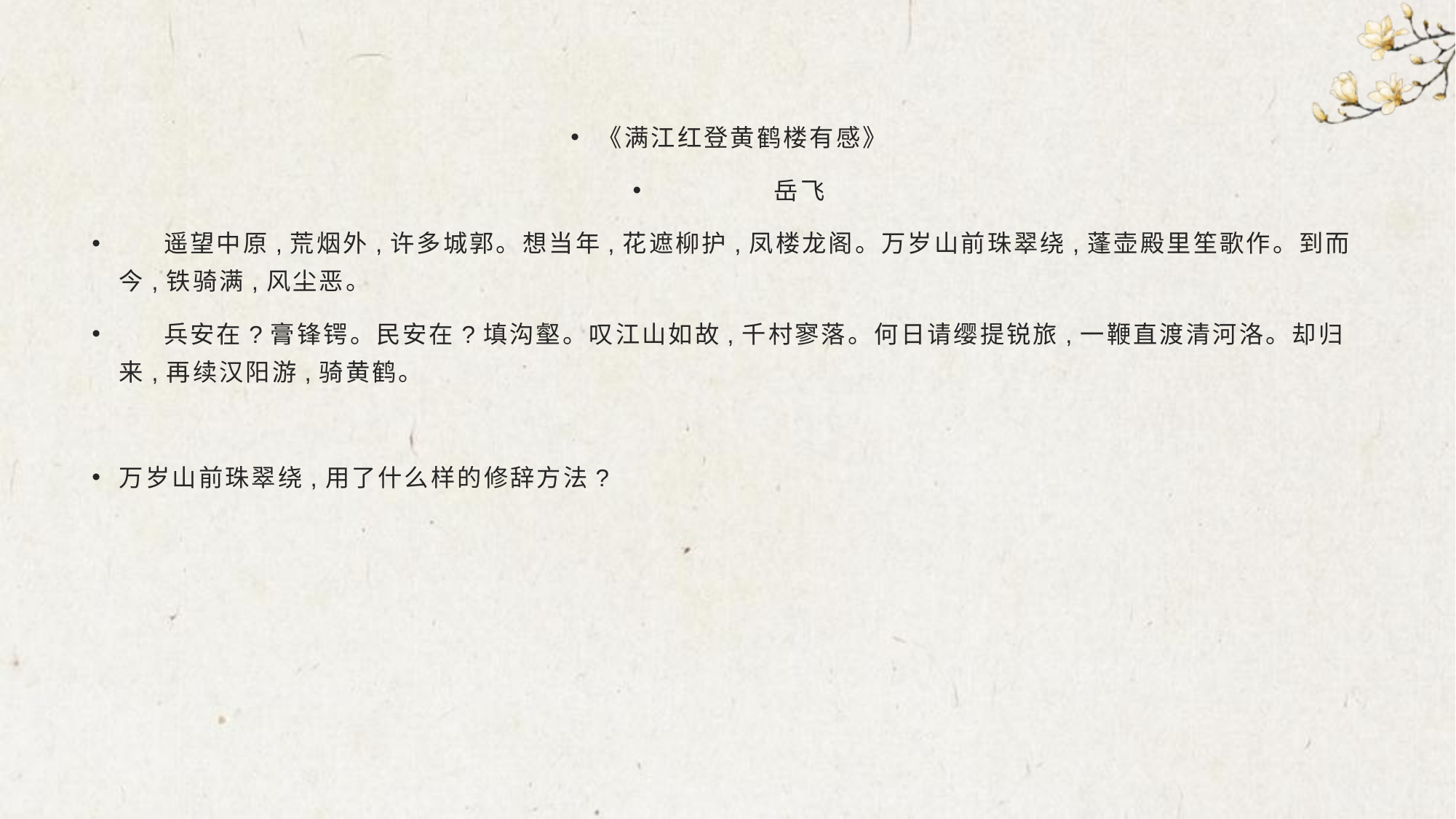

#
《满江红登黄鹤楼有感》
              岳飞
     遥望中原,荒烟外,许多城郭。想当年,花遮柳护,凤楼龙阁。万岁山前珠翠绕,蓬壶殿里笙歌作。到而今,铁骑满,风尘恶。
     兵安在?膏锋锷。民安在?填沟壑。叹江山如故,千村寥落。何日请缨提锐旅,一鞭直渡清河洛。却归来,再续汉阳游,骑黄鹤。

万岁山前珠翠绕,用了什么样的修辞方法?